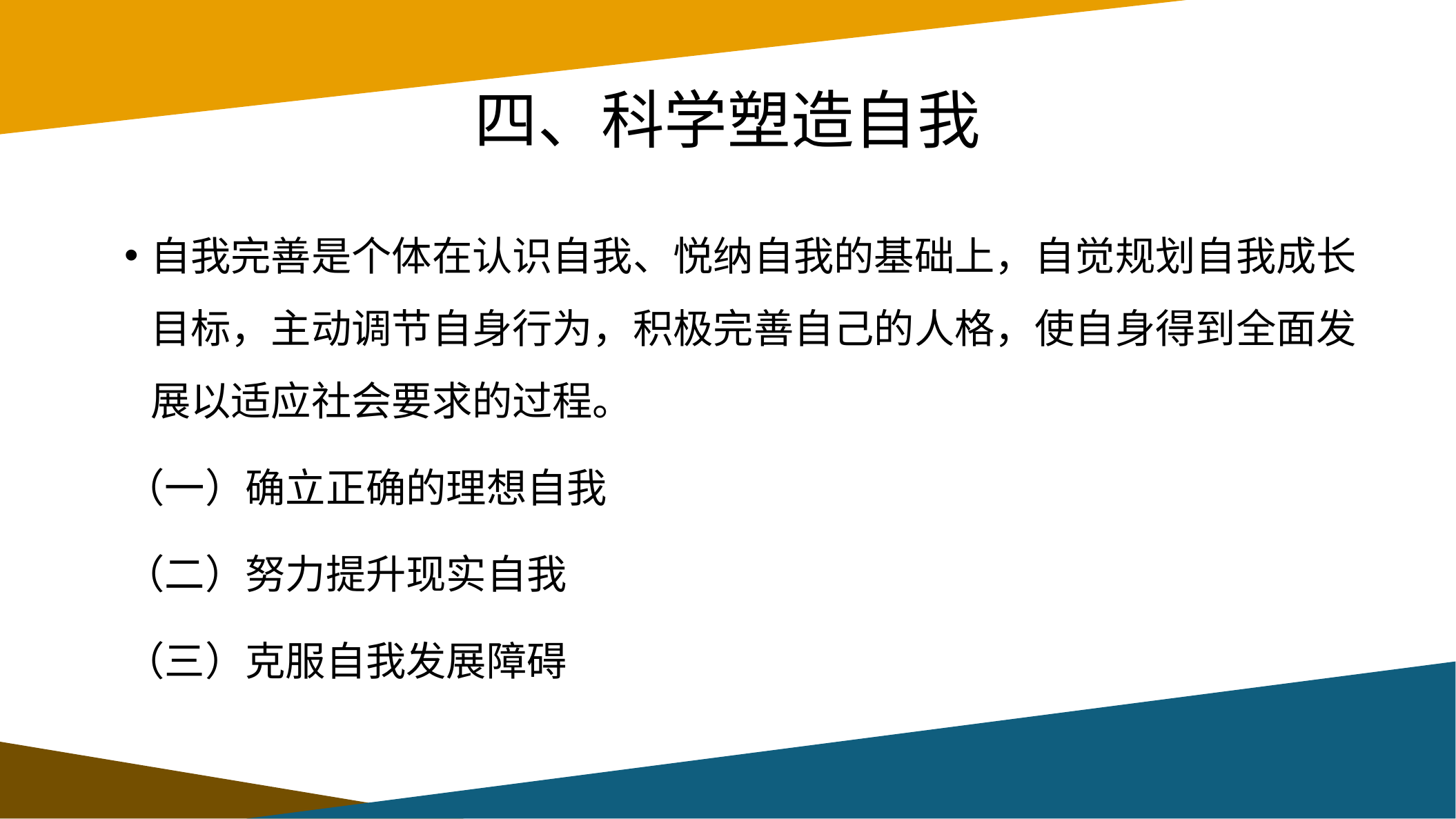

# 四、科学塑造自我
自我完善是个体在认识自我、悦纳自我的基础上，自觉规划自我成长目标，主动调节自身行为，积极完善自己的人格，使自身得到全面发展以适应社会要求的过程。
（一）确立正确的理想自我
（二）努力提升现实自我
（三）克服自我发展障碍